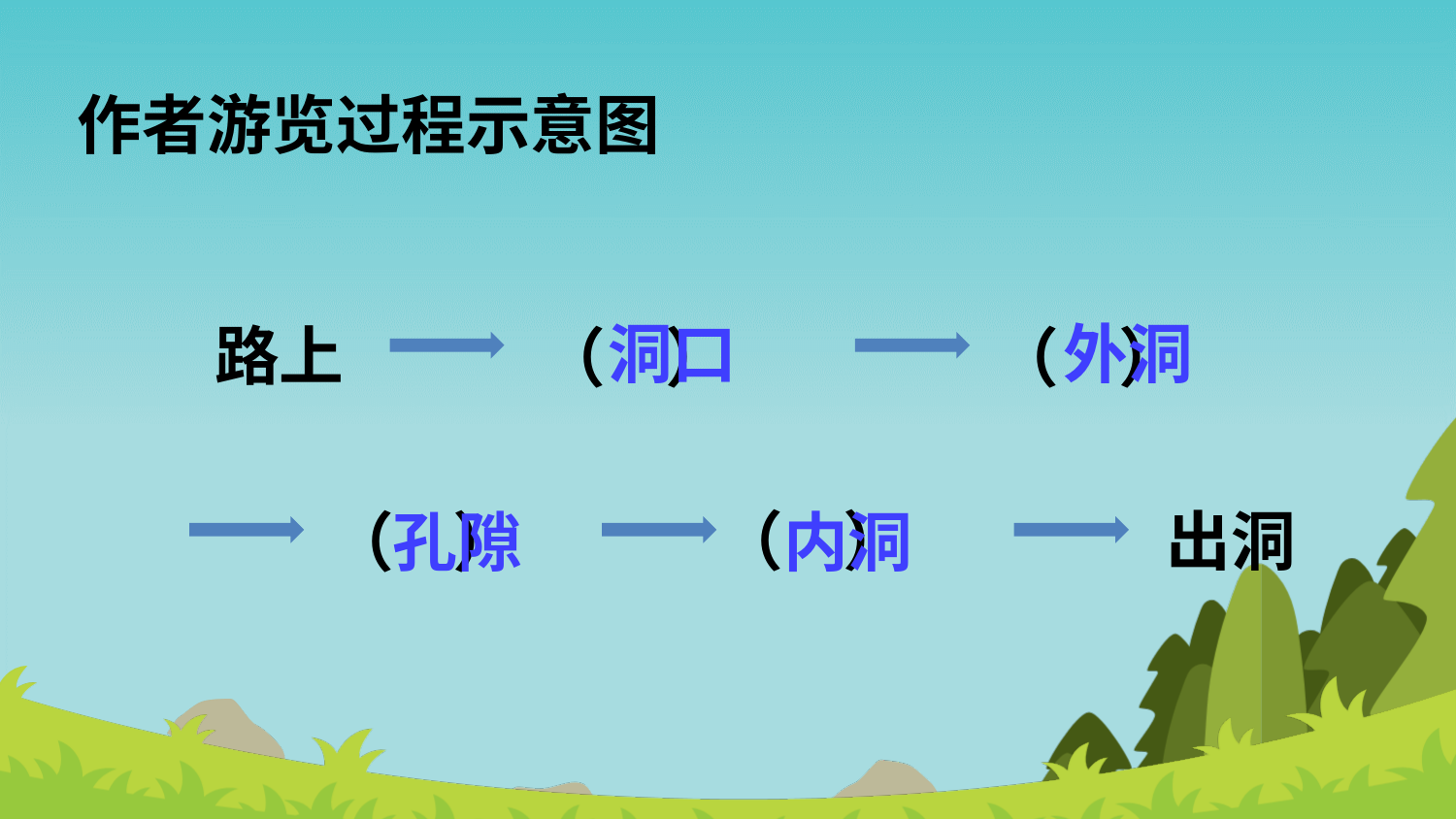

作者游览过程示意图
洞口
外洞
路上
（    ）
（    ）

（    ）
出洞
（    ）
孔隙
内洞